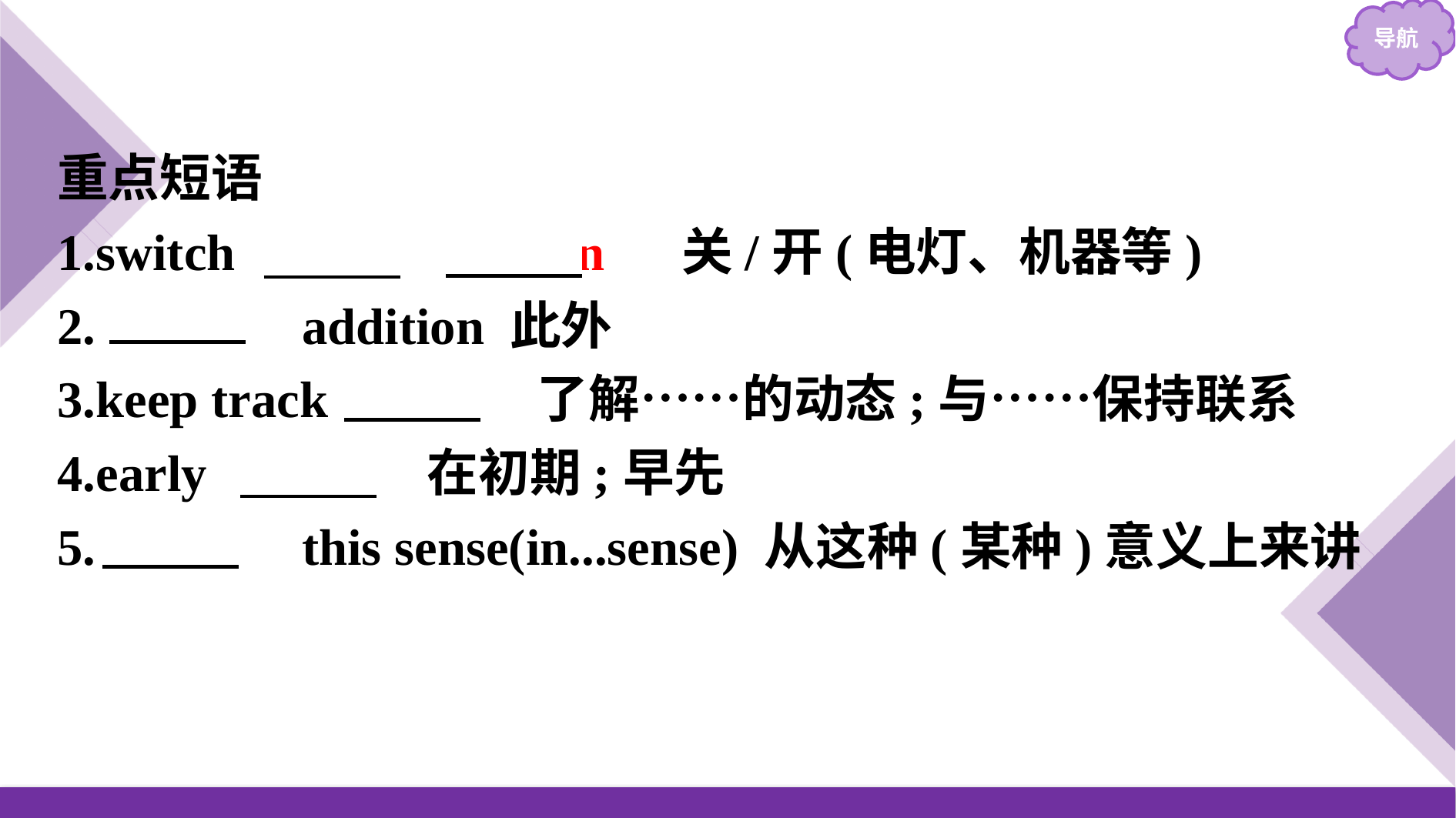

重点短语
1.switch 　off　/　on　 关/开(电灯、机器等)
2.　in　 addition 此外
3.keep track 　of　 了解……的动态;与……保持联系
4.early 　on　 在初期;早先
5.　in　 this sense(in...sense) 从这种(某种)意义上来讲